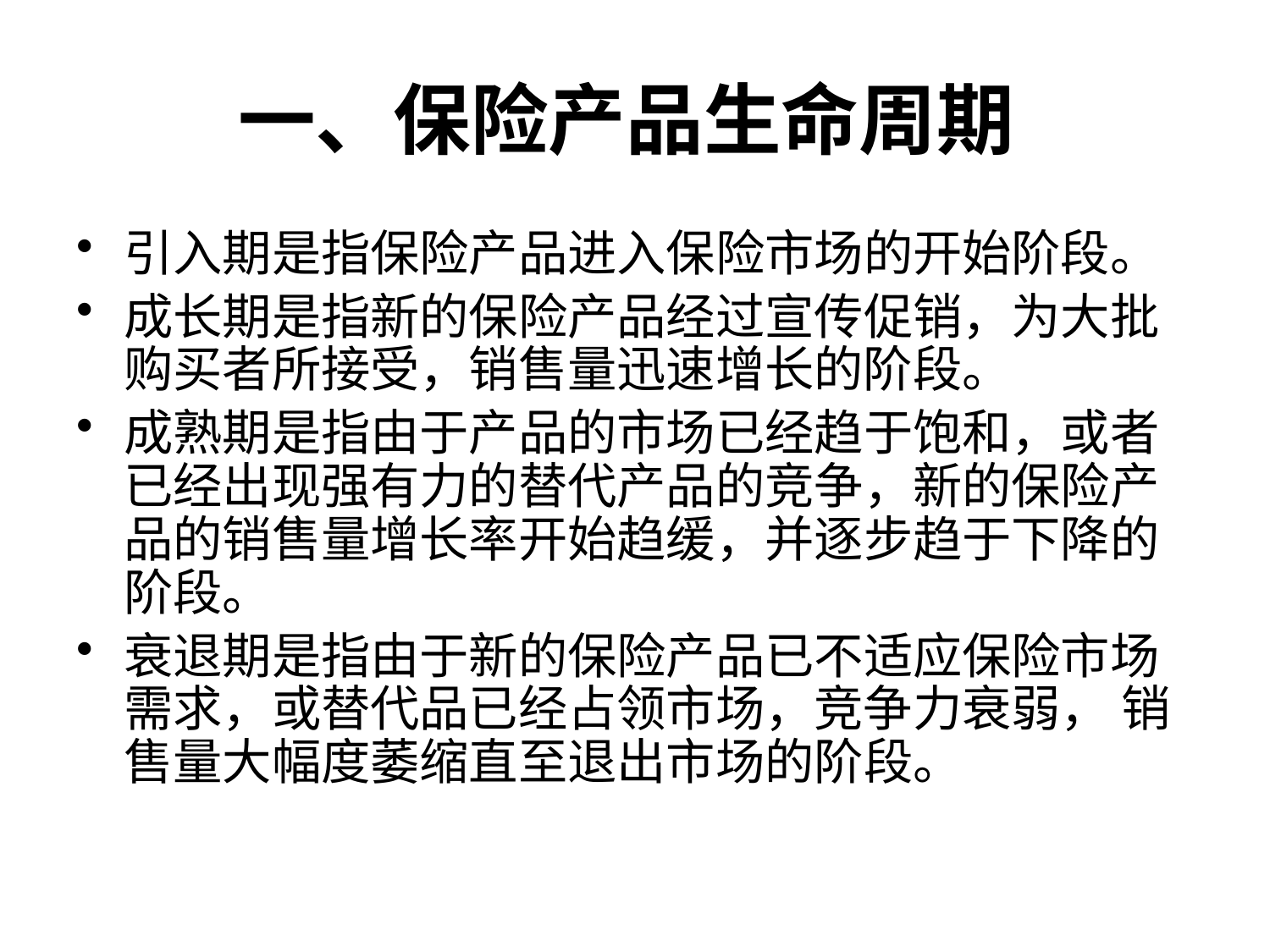

# 一、保险产品生命周期
引入期是指保险产品进入保险市场的开始阶段。
成长期是指新的保险产品经过宣传促销，为大批购买者所接受，销售量迅速增长的阶段。
成熟期是指由于产品的市场已经趋于饱和，或者已经出现强有力的替代产品的竞争，新的保险产品的销售量增长率开始趋缓，并逐步趋于下降的阶段。
衰退期是指由于新的保险产品已不适应保险市场需求，或替代品已经占领市场，竞争力衰弱， 销售量大幅度萎缩直至退出市场的阶段。